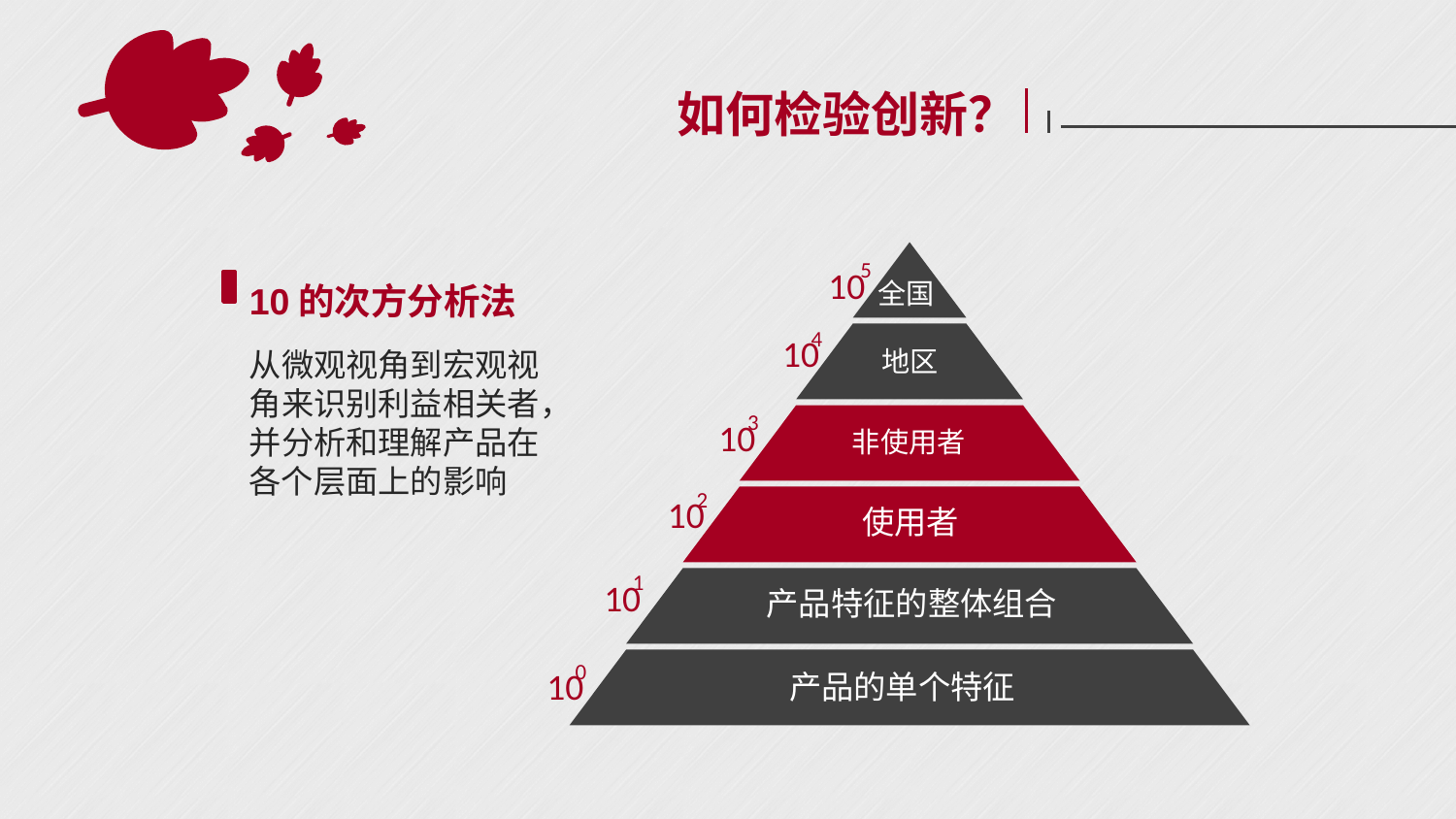

如何检验创新？

5
10
全国

10的次方分析法
4
10

地区
从微观视角到宏观视角来识别利益相关者，并分析和理解产品在各个层面上的影响
3
10

非使用者
2
10

使用者
1
10

产品特征的整体组合

0
10
产品的单个特征